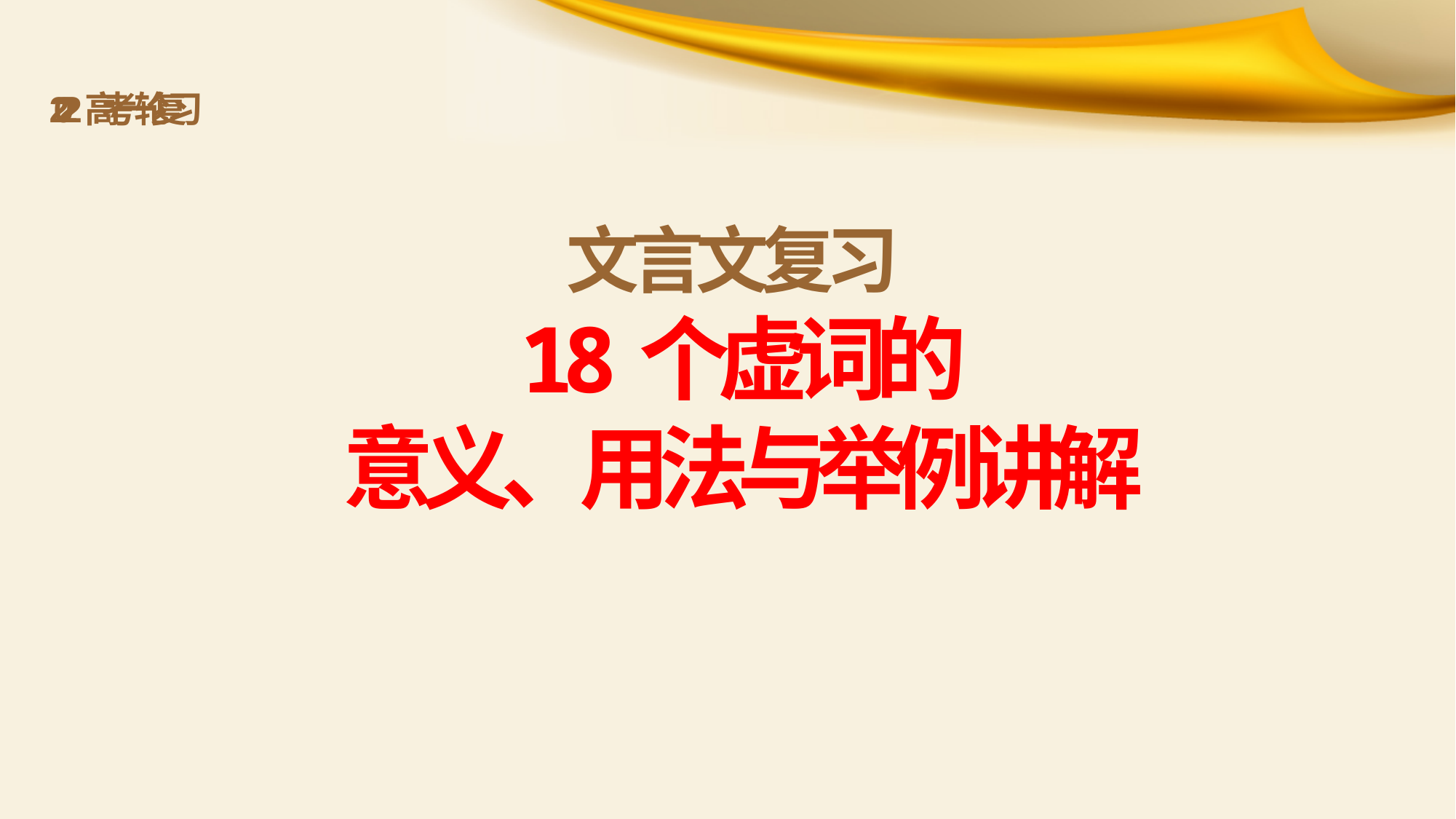

2  0  2  2   高  考  一  轮  复  习
文 言 文 复 习
18个虚词的
意义、用法与举例讲解